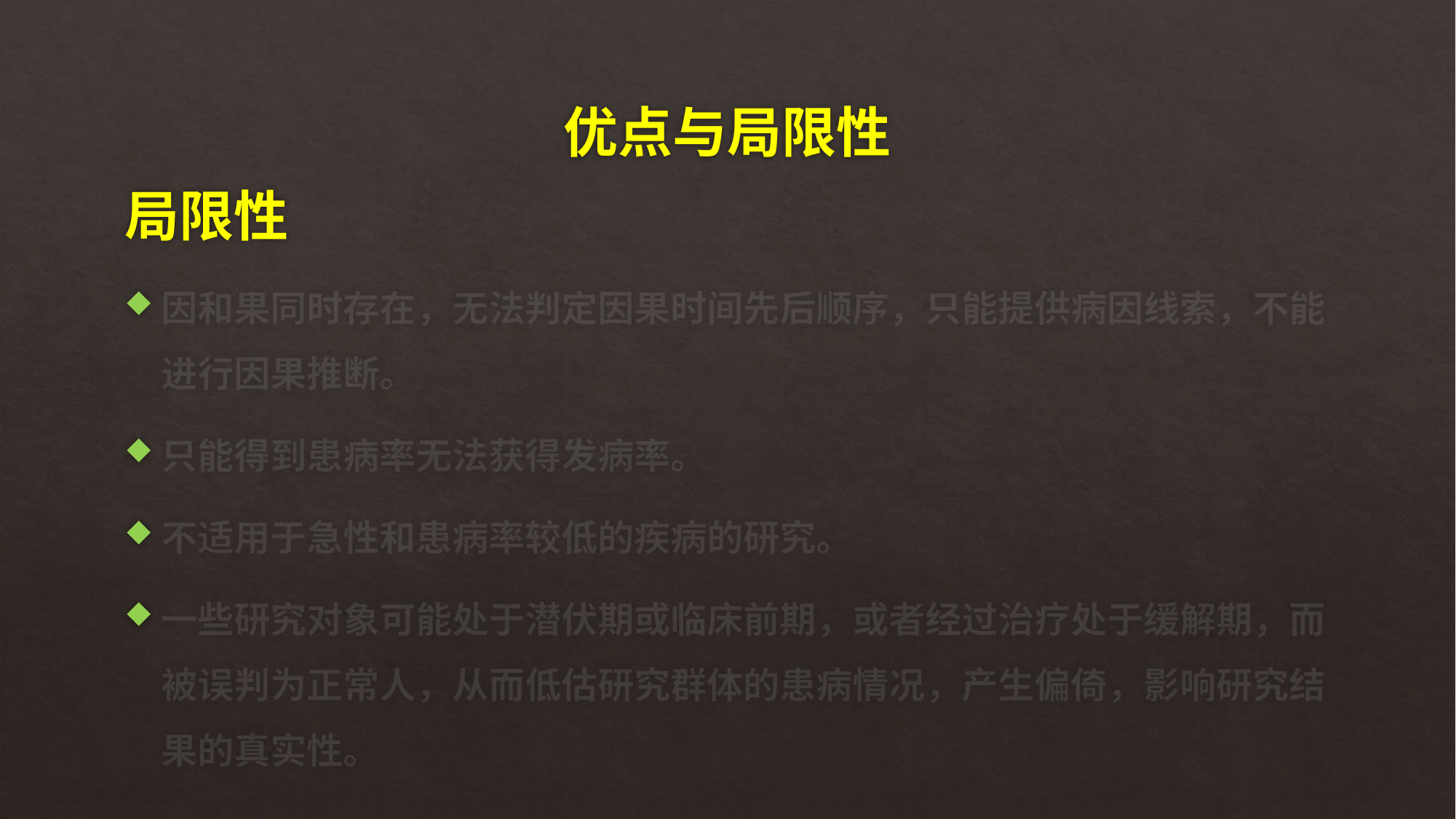

# 优点与局限性
局限性
因和果同时存在，无法判定因果时间先后顺序，只能提供病因线索，不能进行因果推断。
只能得到患病率无法获得发病率。
不适用于急性和患病率较低的疾病的研究。
一些研究对象可能处于潜伏期或临床前期，或者经过治疗处于缓解期，而被误判为正常人，从而低估研究群体的患病情况，产生偏倚，影响研究结果的真实性。